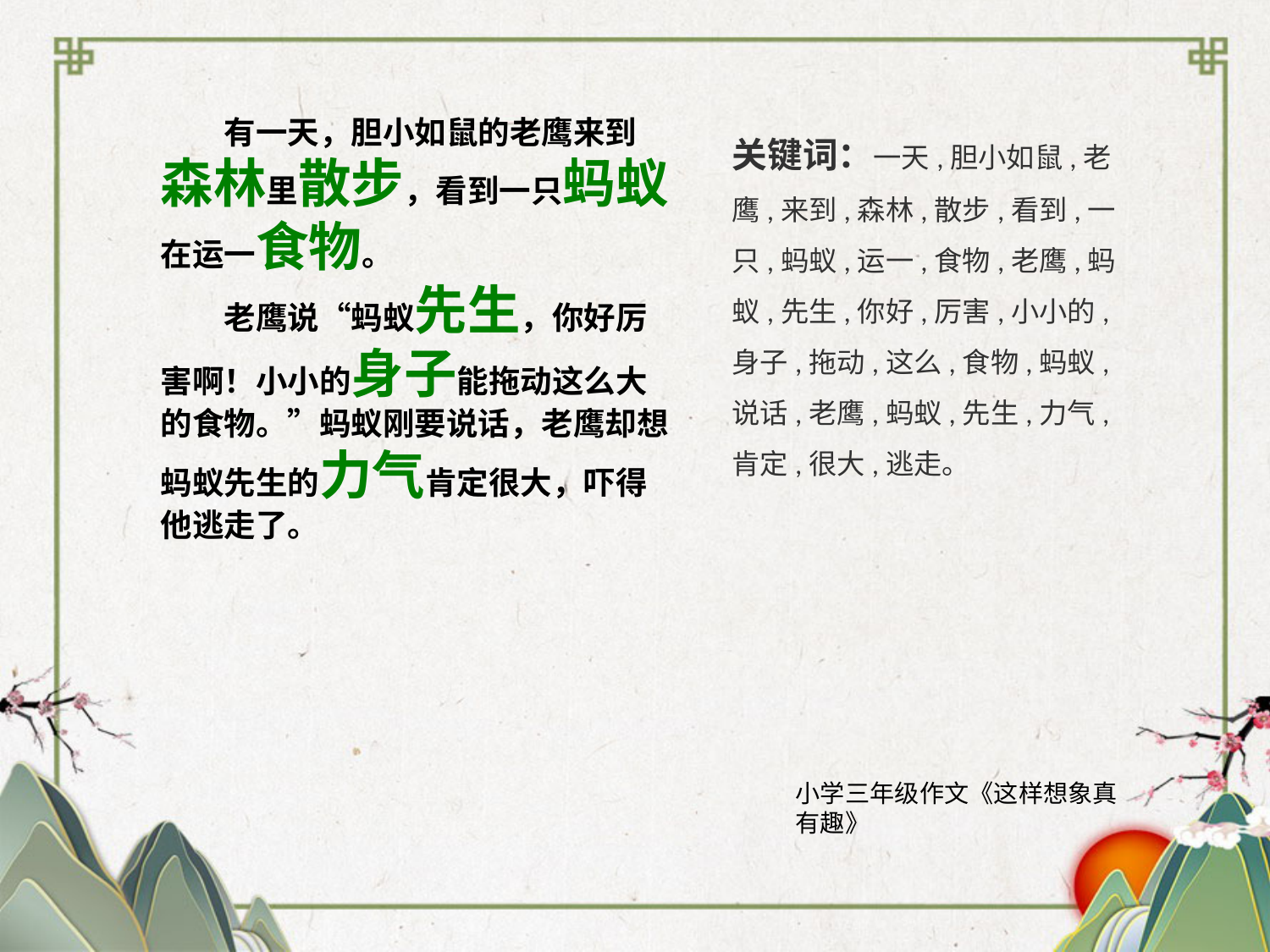

有一天，胆小如鼠的老鹰来到森林里散步，看到一只蚂蚁在运一食物。
　　老鹰说“蚂蚁先生，你好厉害啊！小小的身子能拖动这么大的食物。”蚂蚁刚要说话，老鹰却想蚂蚁先生的力气肯定很大，吓得他逃走了。
关键词：一天,胆小如鼠,老鹰,来到,森林,散步,看到,一只,蚂蚁,运一,食物,老鹰,蚂蚁,先生,你好,厉害,小小的,身子,拖动,这么,食物,蚂蚁,说话,老鹰,蚂蚁,先生,力气,肯定,很大,逃走。
小学三年级作文《这样想象真有趣》